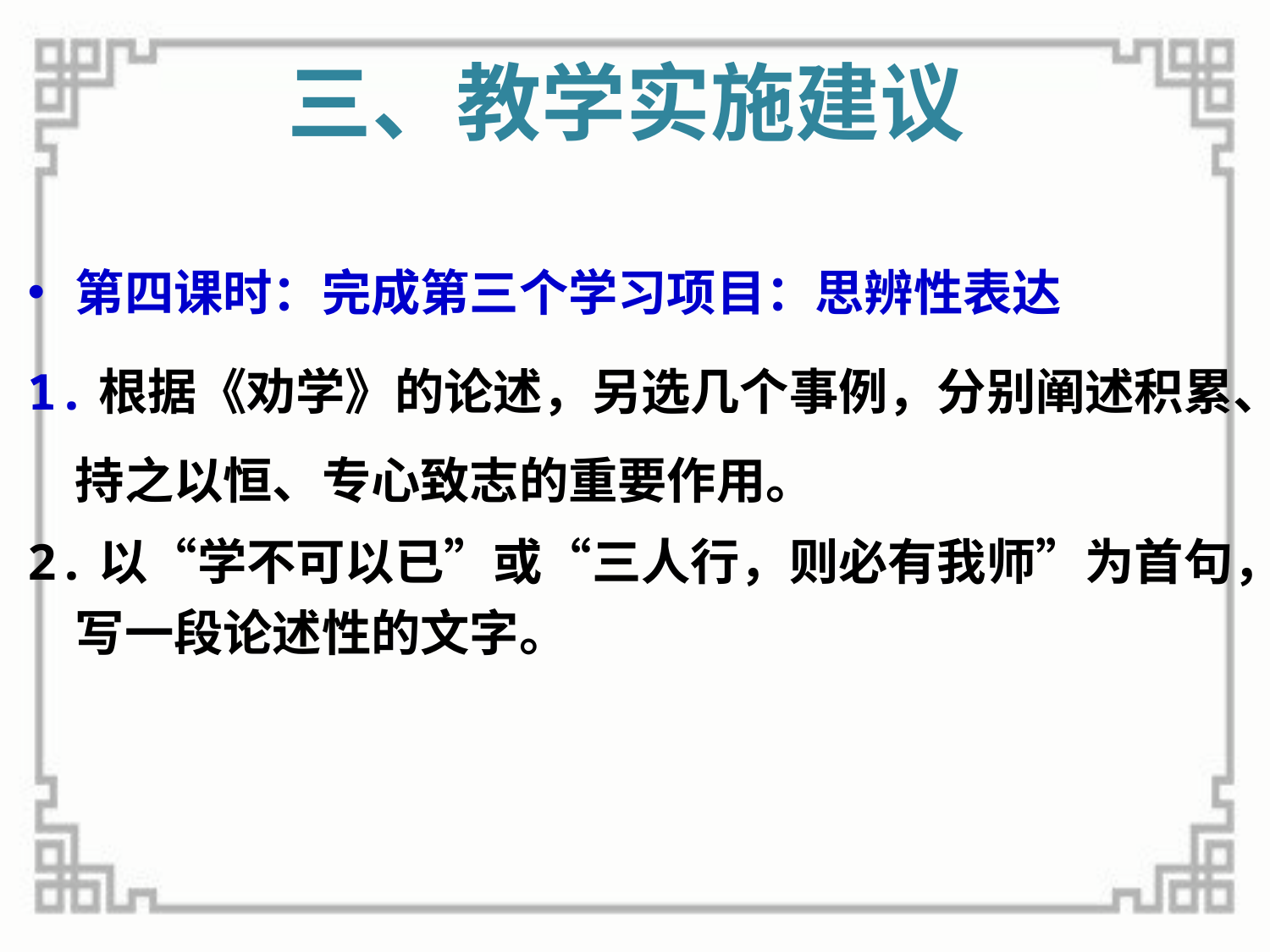

# 三、教学实施建议
第四课时：完成第三个学习项目：思辨性表达
1.根据《劝学》的论述，另选几个事例，分别阐述积累、持之以恒、专心致志的重要作用。
2.以“学不可以已”或“三人行，则必有我师”为首句，写一段论述性的文字。